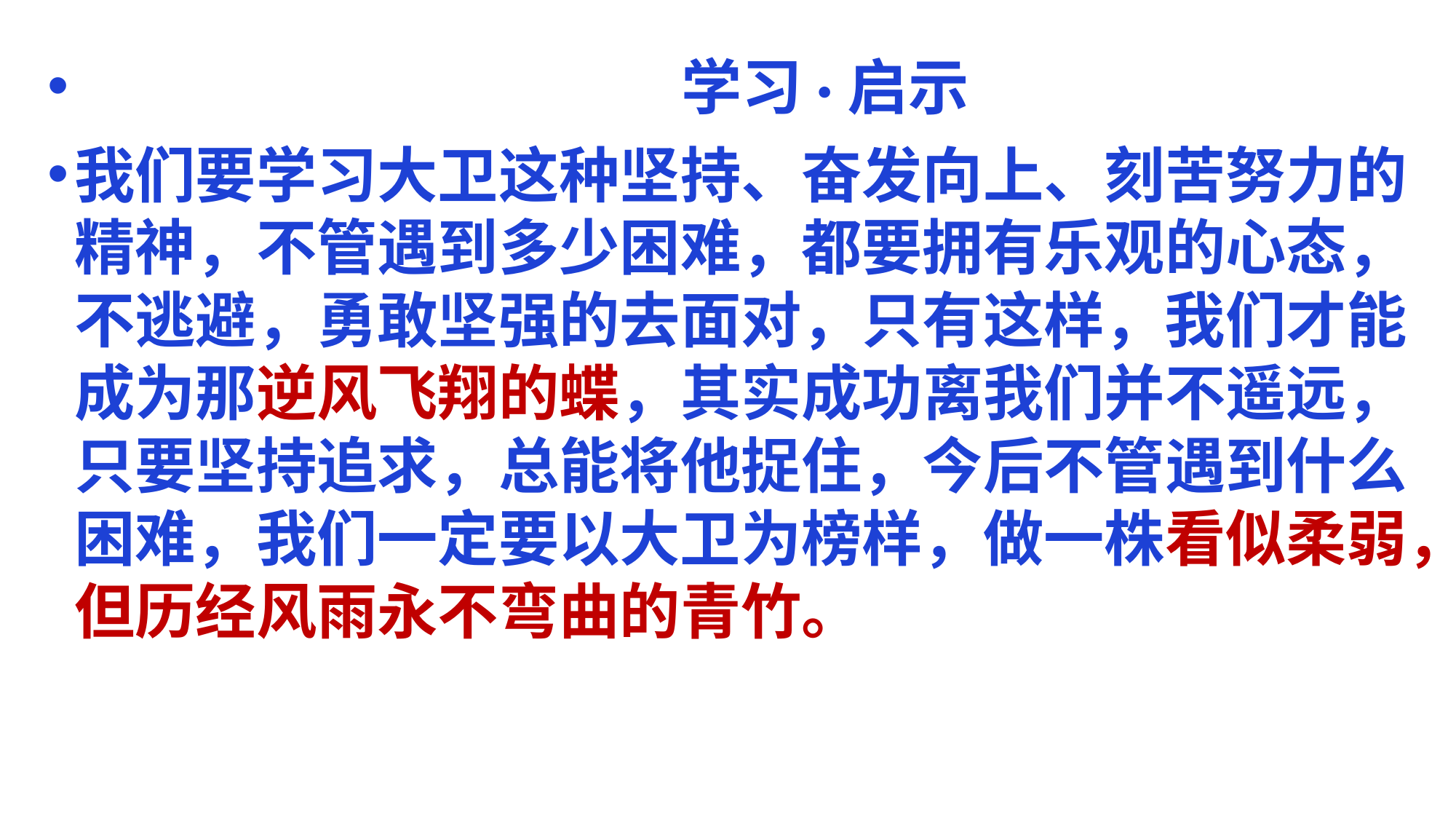

学习·启示
我们要学习大卫这种坚持、奋发向上、刻苦努力的精神，不管遇到多少困难，都要拥有乐观的心态，不逃避，勇敢坚强的去面对，只有这样，我们才能成为那逆风飞翔的蝶，其实成功离我们并不遥远，只要坚持追求，总能将他捉住，今后不管遇到什么困难，我们一定要以大卫为榜样，做一株看似柔弱，但历经风雨永不弯曲的青竹。